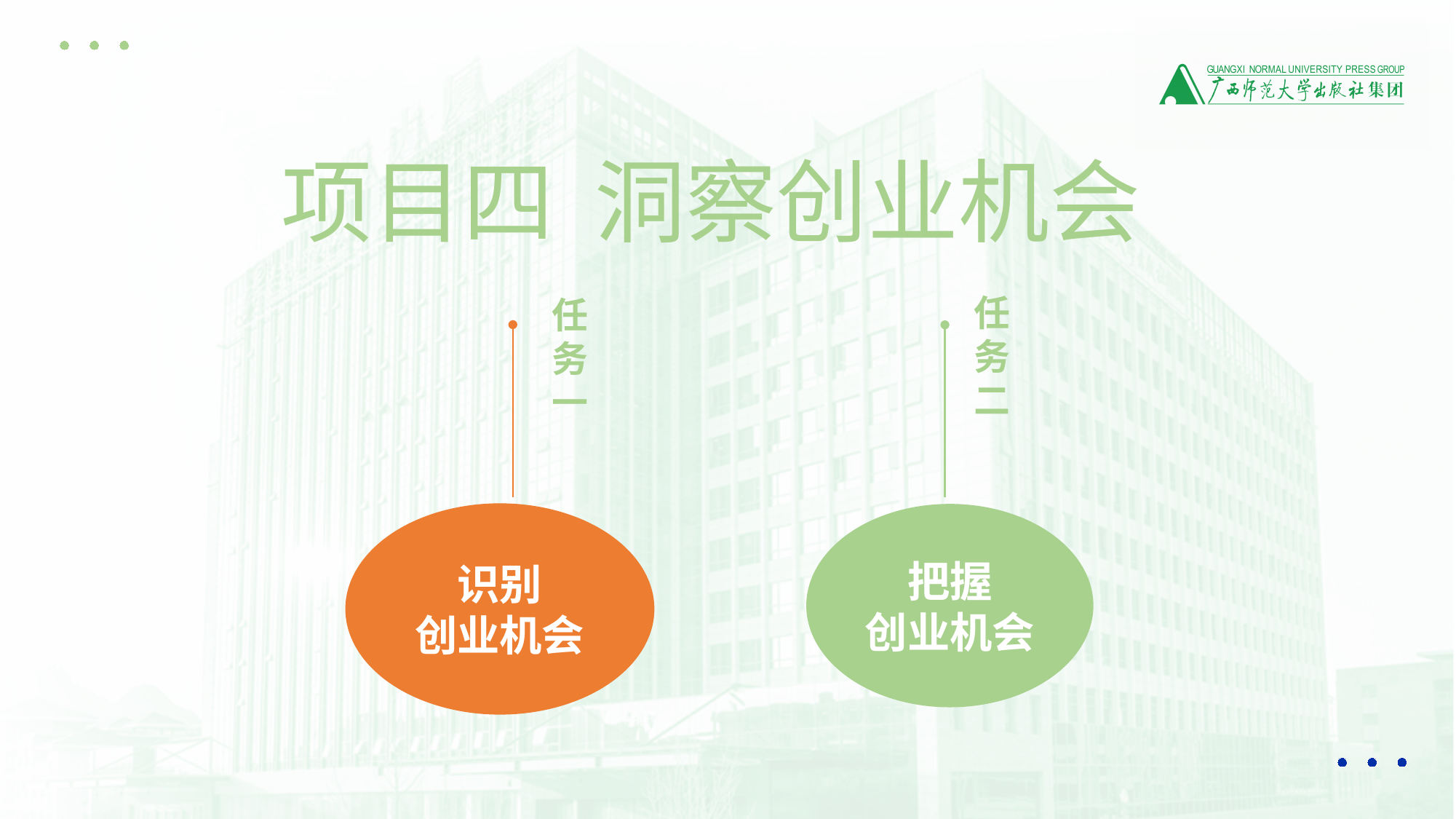

项目四  洞察创业机会
任务二
把握
创业机会
任务一
识别
创业机会